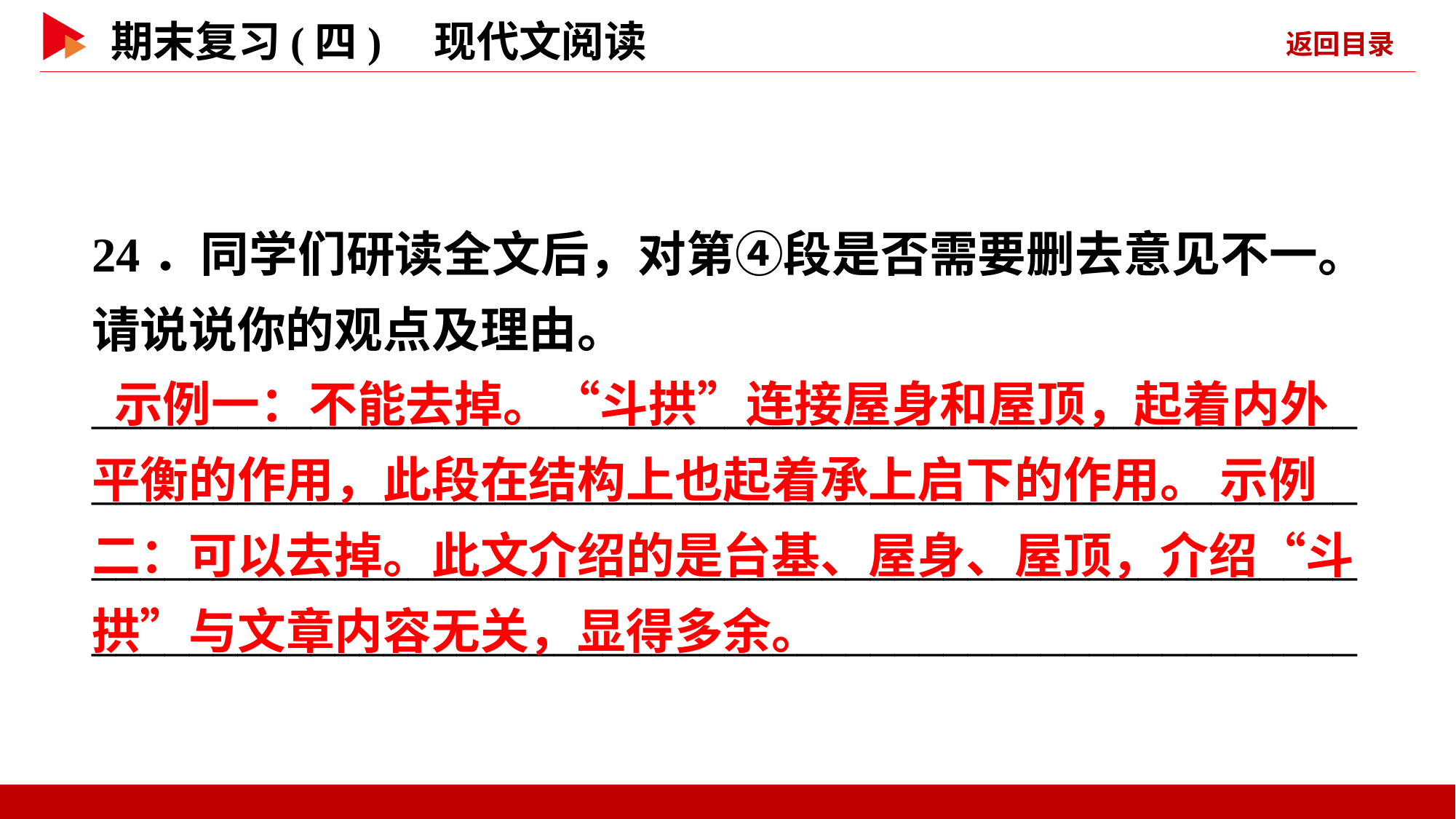

24．同学们研读全文后，对第④段是否需要删去意见不一。请说说你的观点及理由。
________________________________________________________________________________________________________________________________________________________________________________________________________________
 示例一：不能去掉。“斗拱”连接屋身和屋顶，起着内外平衡的作用，此段在结构上也起着承上启下的作用。 示例二：可以去掉。此文介绍的是台基、屋身、屋顶，介绍“斗拱”与文章内容无关，显得多余。